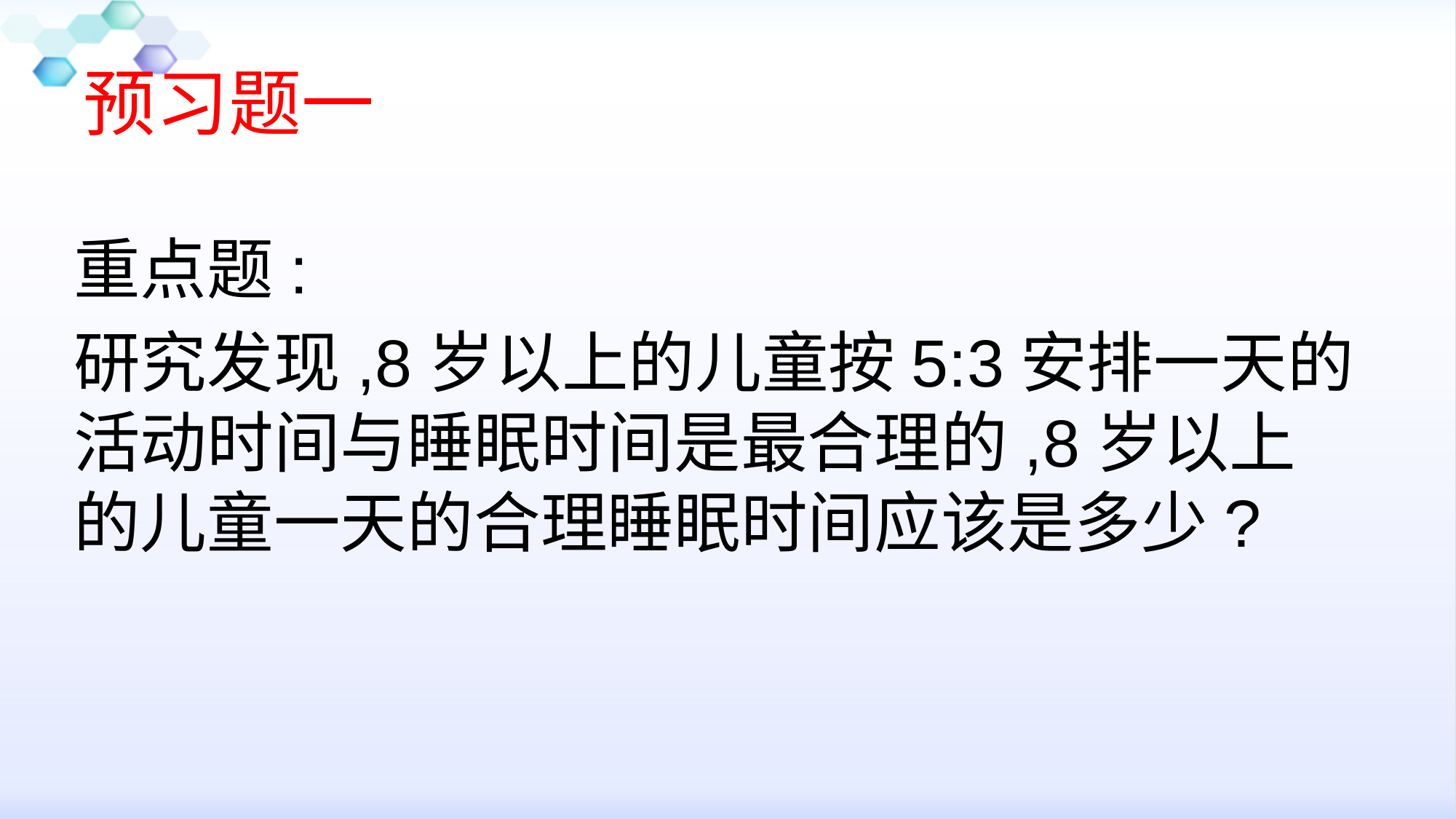

# 预习题一
重点题:
研究发现,8岁以上的儿童按5:3安排一天的活动时间与睡眠时间是最合理的,8岁以上的儿童一天的合理睡眠时间应该是多少?